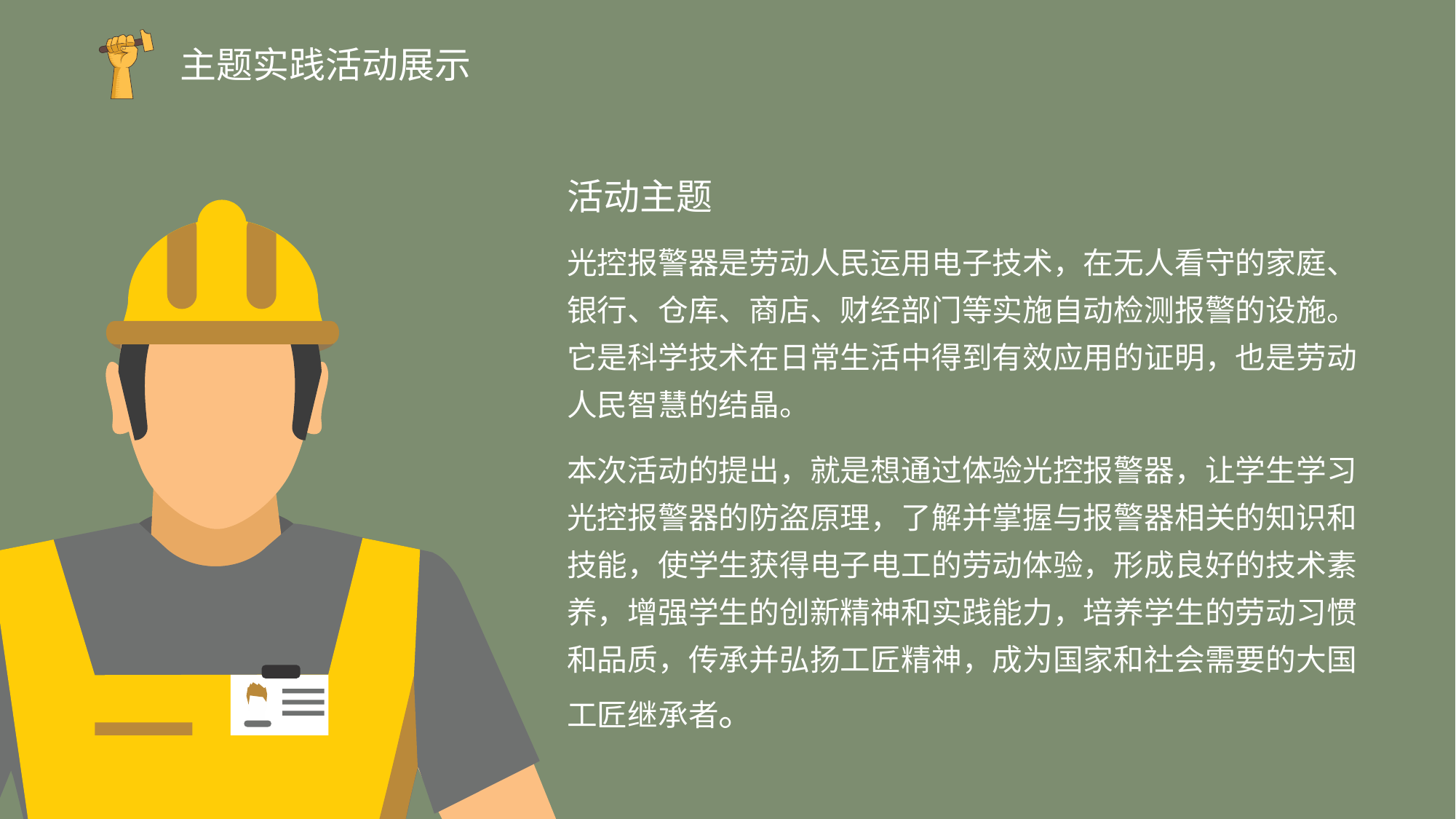

主题实践活动展示
活动主题
光控报警器是劳动人民运用电子技术，在无人看守的家庭、银行、仓库、商店、财经部门等实施自动检测报警的设施。它是科学技术在日常生活中得到有效应用的证明，也是劳动人民智慧的结晶。
本次活动的提出，就是想通过体验光控报警器，让学生学习光控报警器的防盗原理，了解并掌握与报警器相关的知识和技能，使学生获得电子电工的劳动体验，形成良好的技术素养，增强学生的创新精神和实践能力，培养学生的劳动习惯和品质，传承并弘扬工匠精神，成为国家和社会需要的大国工匠继承者。